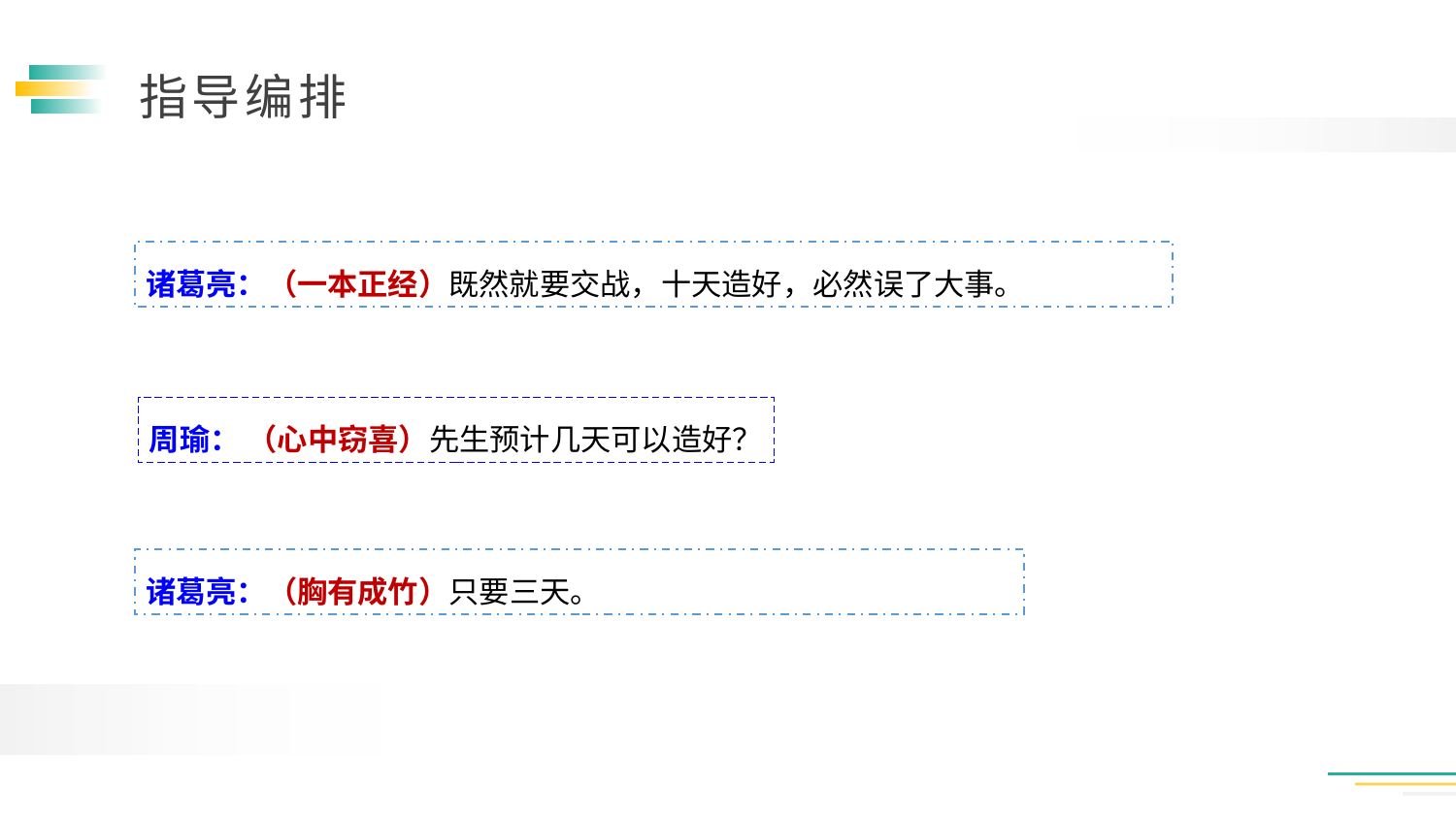

诸葛亮：（一本正经）既然就要交战，十天造好，必然误了大事。
周瑜： （心中窃喜）先生预计几天可以造好？
诸葛亮：（胸有成竹）只要三天。